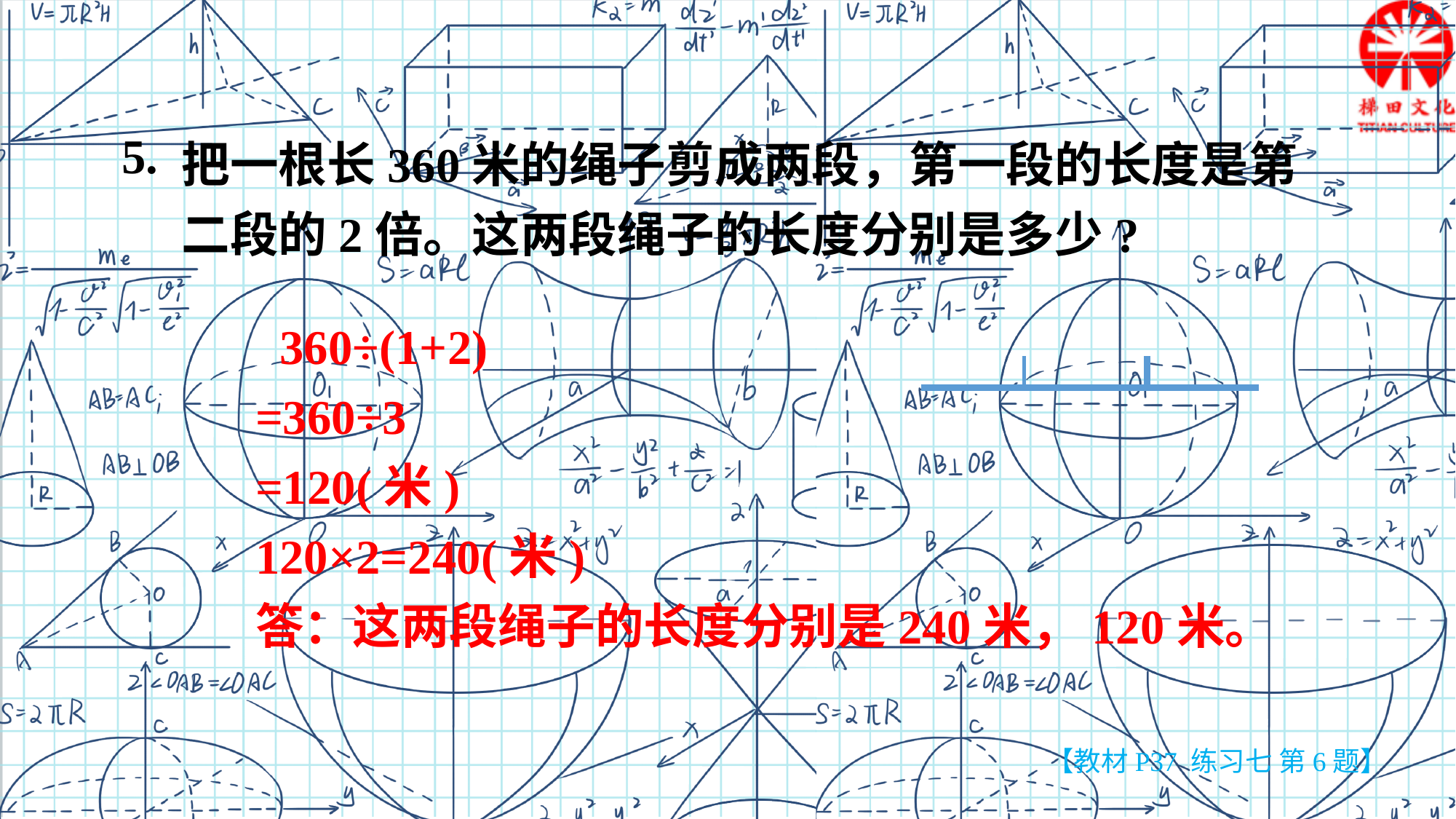

把一根长360米的绳子剪成两段，第一段的长度是第二段的2倍。这两段绳子的长度分别是多少?
5.
  360÷(1+2)
=360÷3
=120(米)
120×2=240(米)
答：这两段绳子的长度分别是240米，120米。
【教材P37 练习七 第6题】